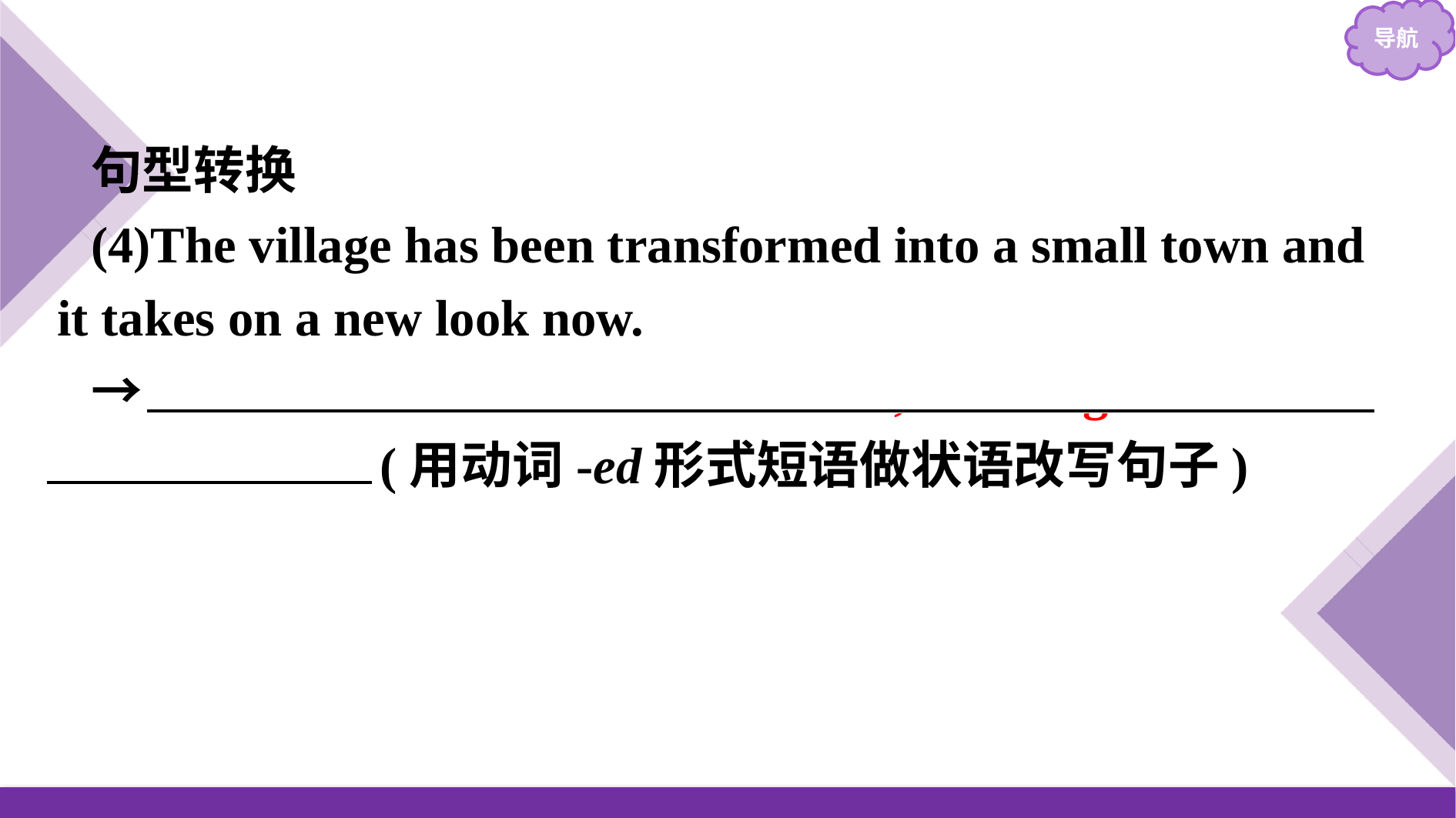

句型转换
(4)The village has been transformed into a small town and it takes on a new look now.
→　Transformed into a small town,the village takes on a new look now. (用动词-ed形式短语做状语改写句子)